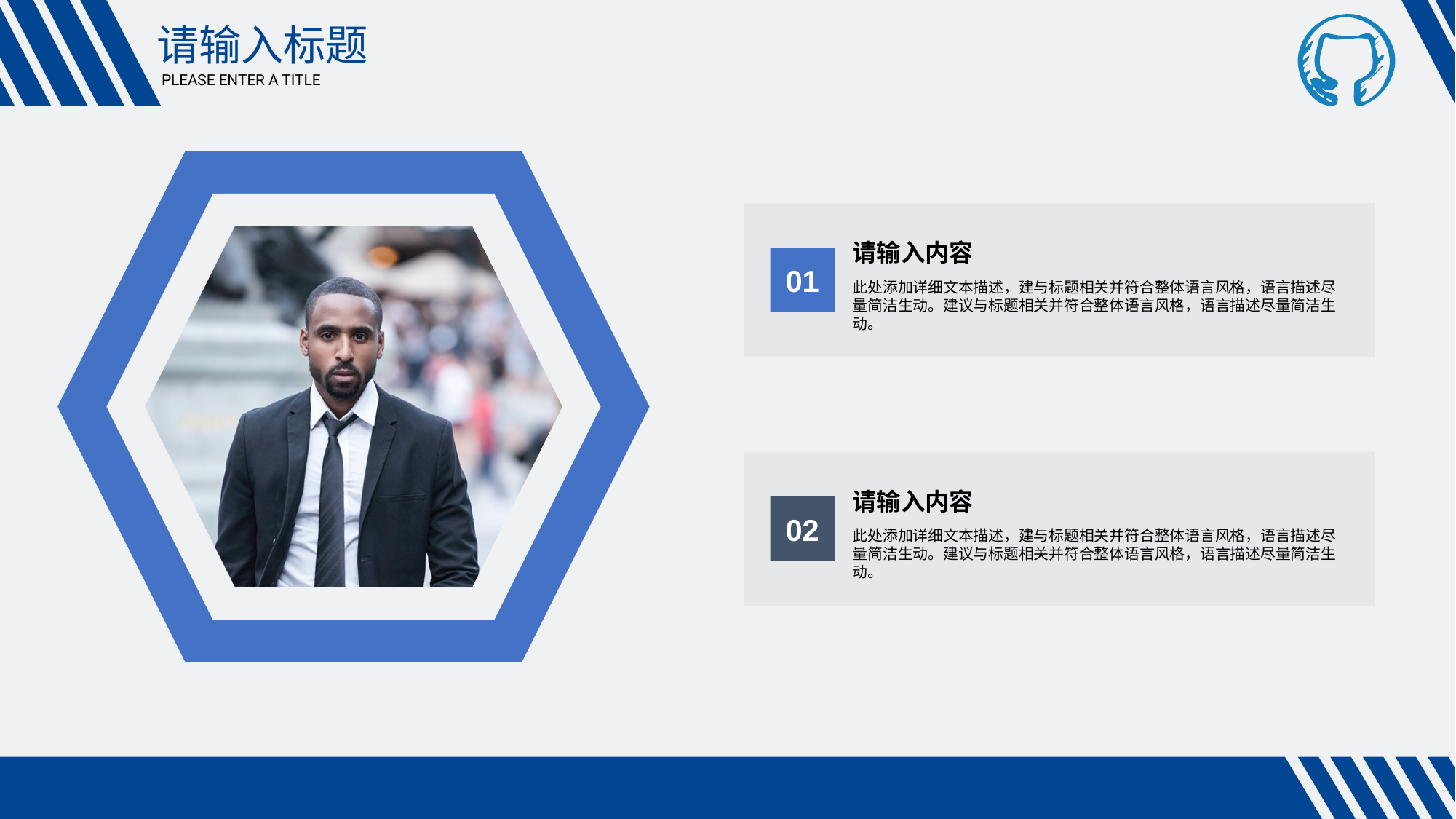

请输入标题
PLEASE ENTER A TITLE

请输入内容
01
此处添加详细文本描述，建与标题相关并符合整体语言风格，语言描述尽量简洁生动。建议与标题相关并符合整体语言风格，语言描述尽量简洁生动。

请输入内容
02
此处添加详细文本描述，建与标题相关并符合整体语言风格，语言描述尽量简洁生动。建议与标题相关并符合整体语言风格，语言描述尽量简洁生动。